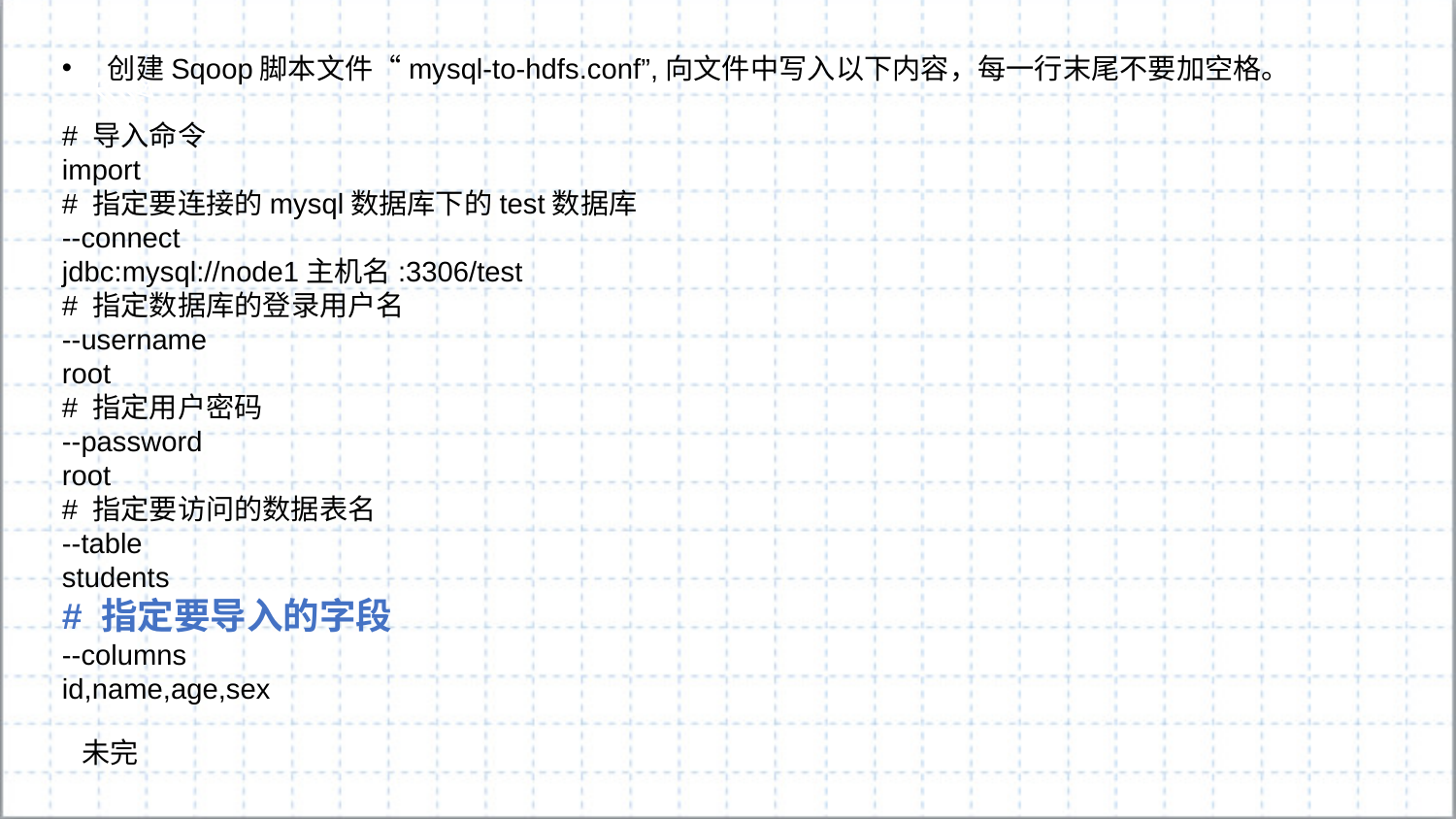

创建Sqoop脚本文件“mysql-to-hdfs.conf”,向文件中写入以下内容，每一行末尾不要加空格。

# 导入命令
import
# 指定要连接的mysql数据库下的test数据库
--connect
jdbc:mysql://node1主机名:3306/test
# 指定数据库的登录用户名
--username
root
# 指定用户密码
--password
root
# 指定要访问的数据表名
--table
students
# 指定要导入的字段
--columns
id,name,age,sex
未完